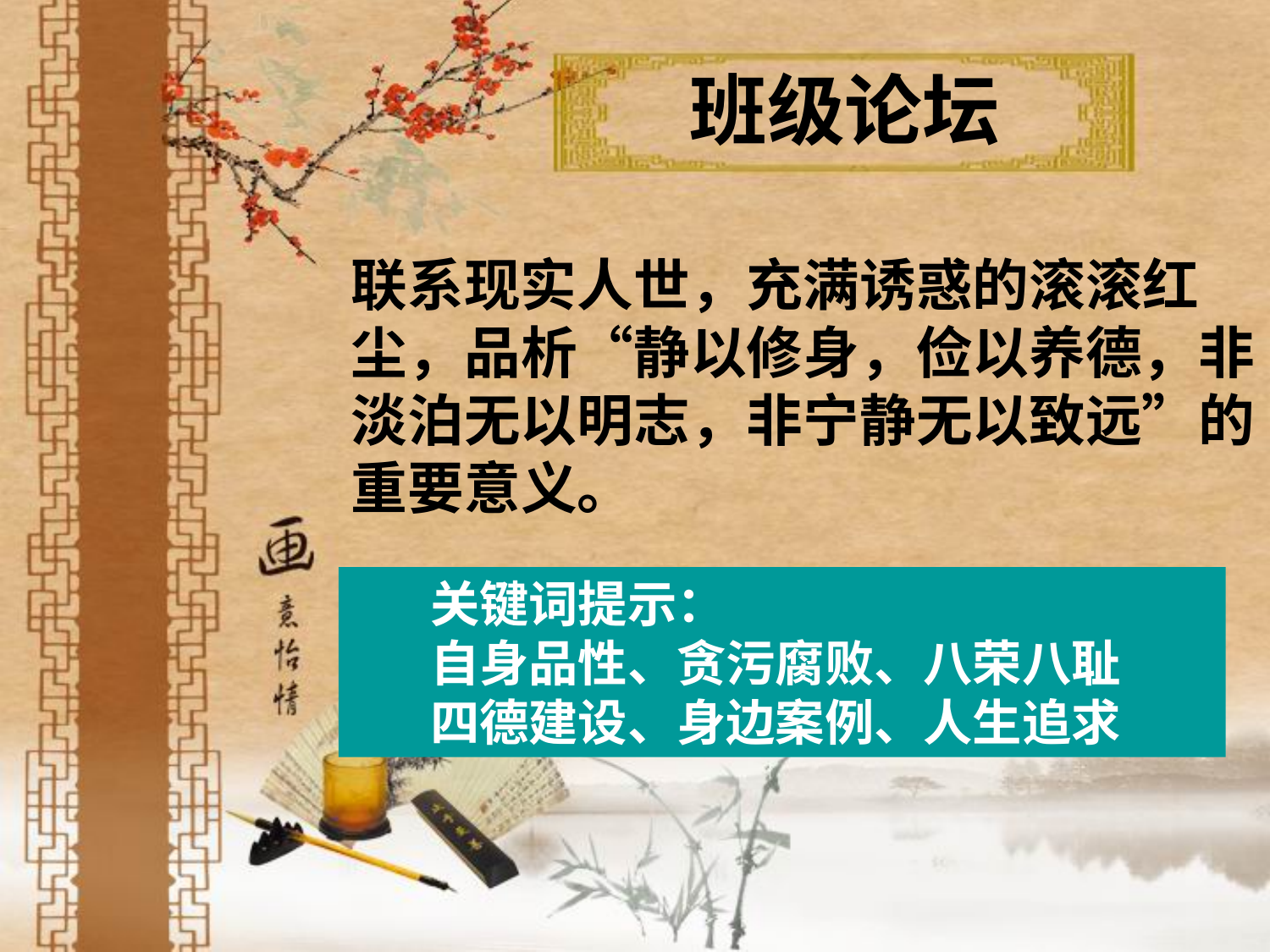

班级论坛

联系现实人世，充满诱惑的滚滚红尘，品析“静以修身，俭以养德，非淡泊无以明志，非宁静无以致远”的重要意义。

      关键词提示：
      自身品性、贪污腐败、八荣八耻
      四德建设、身边案例、人生追求